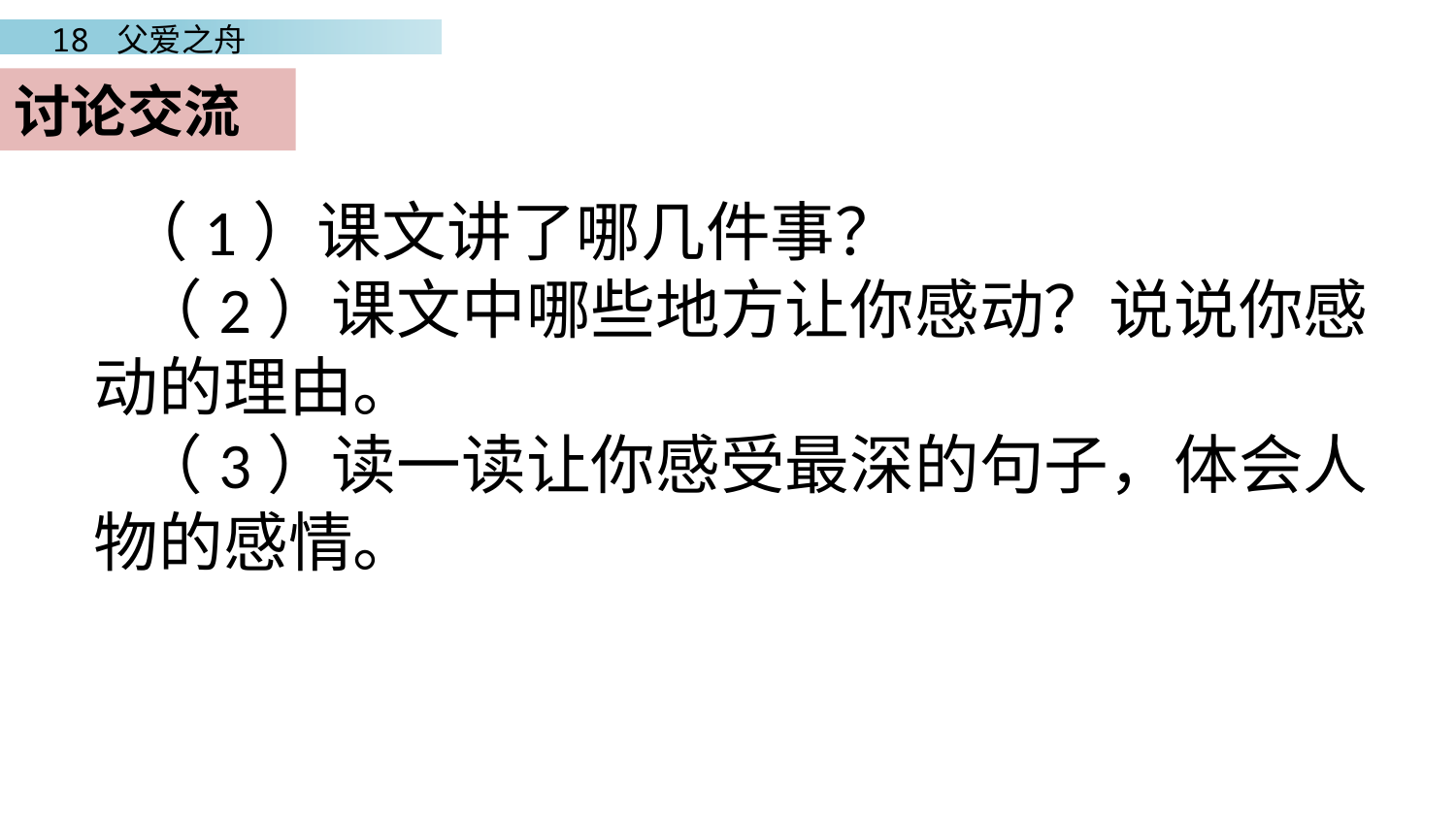

讨论交流
 （1）课文讲了哪几件事？
  （2）课文中哪些地方让你感动？说说你感动的理由。
  （3）读一读让你感受最深的句子，体会人物的感情。